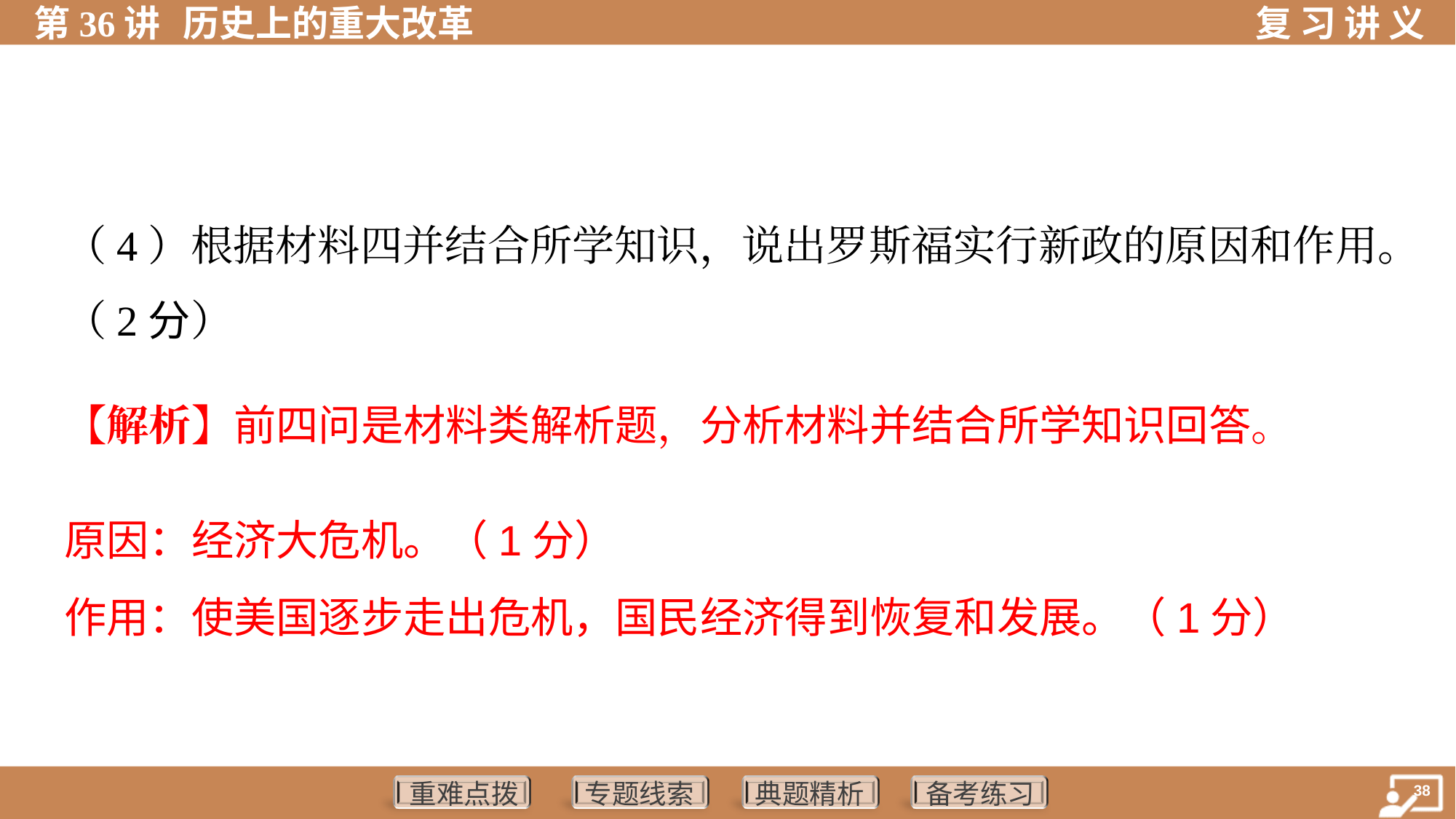

（4）根据材料四并结合所学知识，说出罗斯福实行新政的原因和作用。
（2分）
【解析】前四问是材料类解析题，分析材料并结合所学知识回答。
原因：经济大危机。（1分）
作用：使美国逐步走出危机，国民经济得到恢复和发展。（1分）